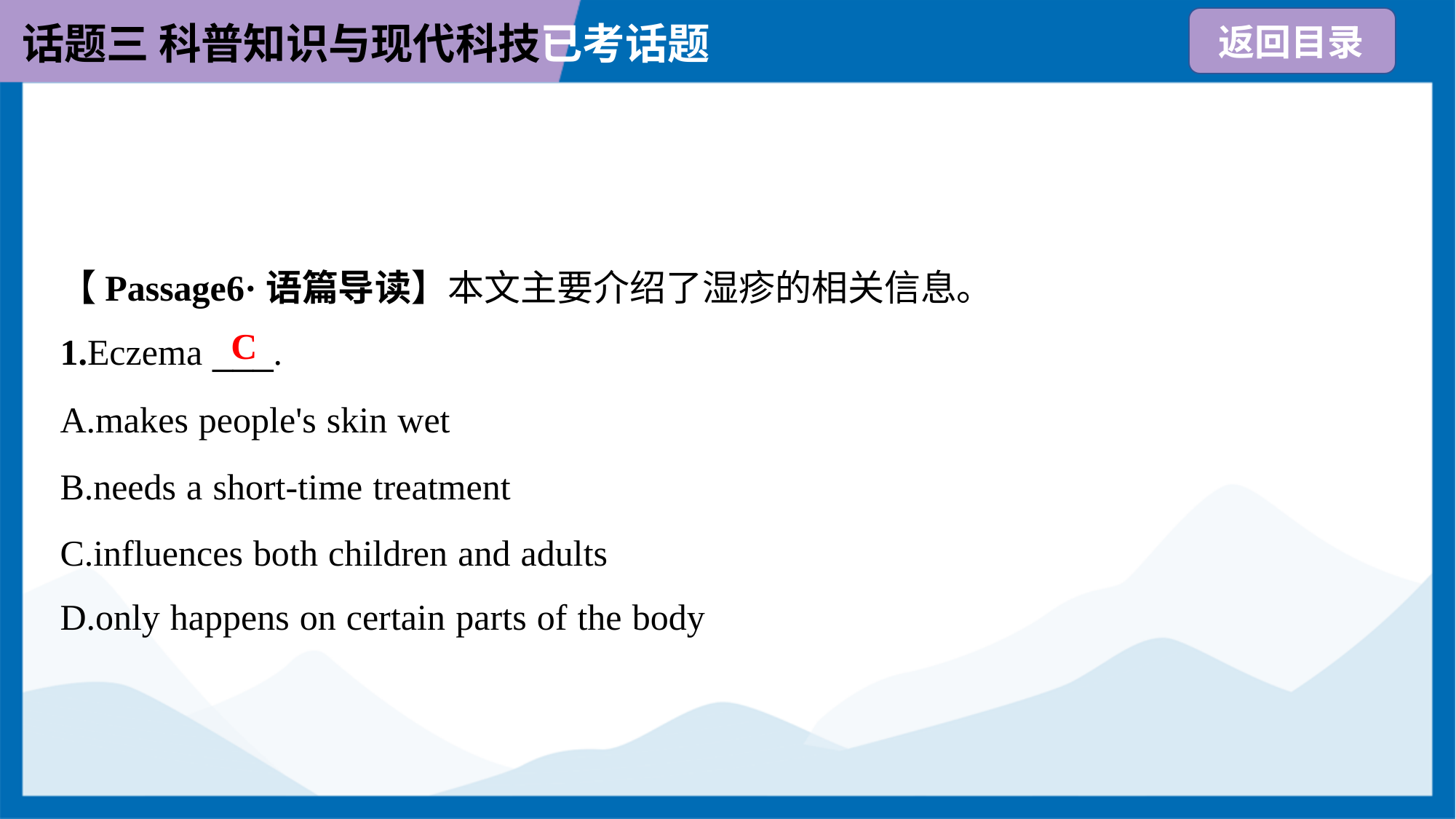

【Passage6·语篇导读】本文主要介绍了湿疹的相关信息。
C
1.Eczema ___.
A.makes people's skin wet
B.needs a short-time treatment
C.influences both children and adults
D.only happens on certain parts of the body